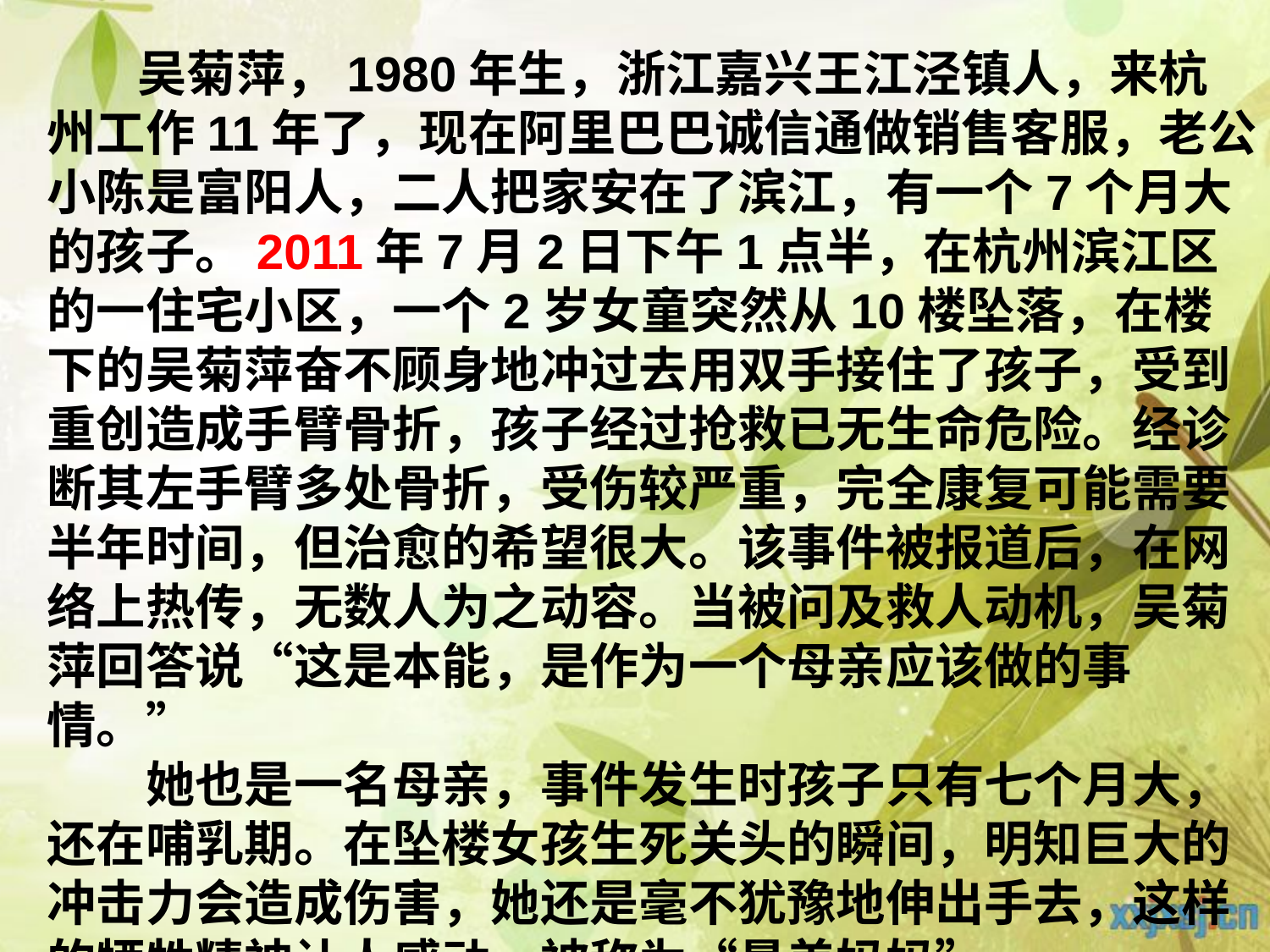

吴菊萍，1980年生，浙江嘉兴王江泾镇人，来杭州工作11年了，现在阿里巴巴诚信通做销售客服，老公小陈是富阳人，二人把家安在了滨江，有一个7个月大的孩子。2011年7月2日下午1点半，在杭州滨江区的一住宅小区，一个2岁女童突然从10楼坠落，在楼下的吴菊萍奋不顾身地冲过去用双手接住了孩子，受到重创造成手臂骨折，孩子经过抢救已无生命危险。经诊断其左手臂多处骨折，受伤较严重，完全康复可能需要半年时间，但治愈的希望很大。该事件被报道后，在网络上热传，无数人为之动容。当被问及救人动机，吴菊萍回答说“这是本能，是作为一个母亲应该做的事情。”
　　她也是一名母亲，事件发生时孩子只有七个月大，还在哺乳期。在坠楼女孩生死关头的瞬间，明知巨大的冲击力会造成伤害，她还是毫不犹豫地伸出手去，这样的牺牲精神让人感动，被称为“最美妈妈”。